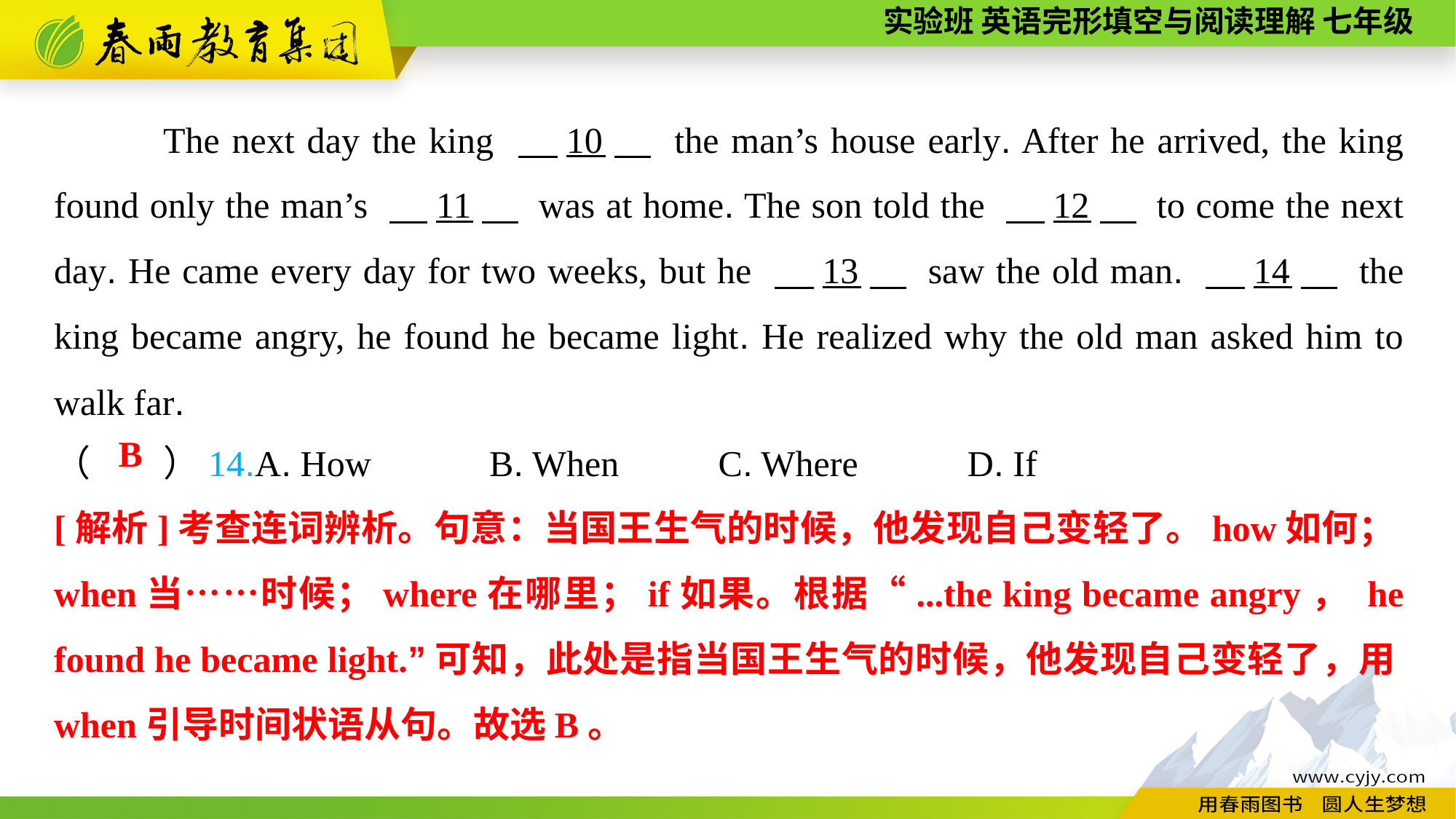

The next day the king 　10　 the man’s house early. After he arrived, the king found only the man’s 　11　 was at home. The son told the 　12　 to come the next day. He came every day for two weeks, but he 　13　 saw the old man. 　14　 the king became angry, he found he became light. He realized why the old man asked him to walk far.
（　　）14.A. How             B. When	 C. Where            D. If
B
[解析]考查连词辨析。句意：当国王生气的时候，他发现自己变轻了。how如何；when当……时候；where在哪里；if如果。根据“...the king became angry， he found he became light.”可知，此处是指当国王生气的时候，他发现自己变轻了，用when引导时间状语从句。故选B。